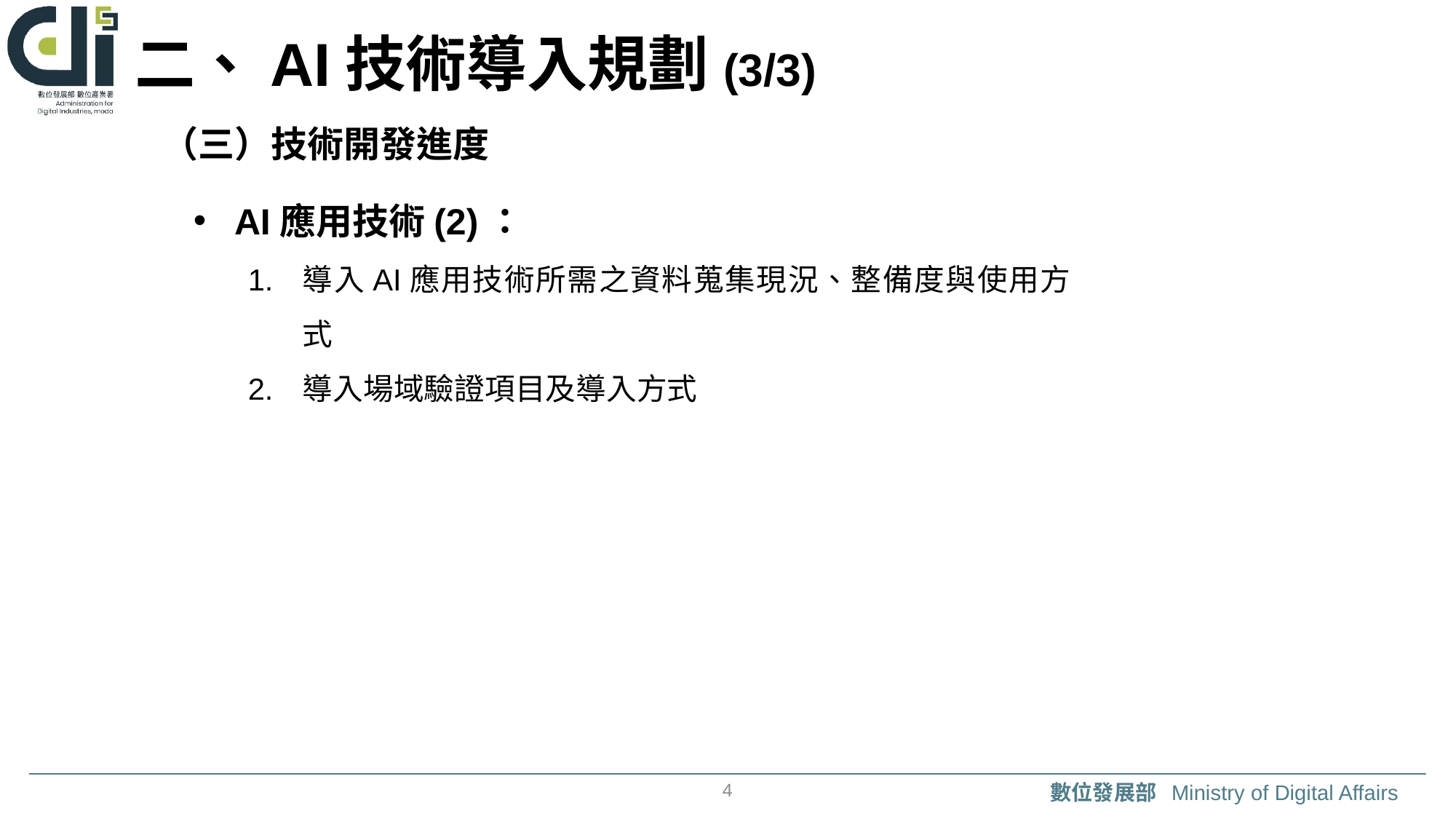

# 二、AI技術導入規劃(3/3)
（三）技術開發進度
AI應用技術(2)：
導入AI應用技術所需之資料蒐集現況、整備度與使用方式
導入場域驗證項目及導入方式
4